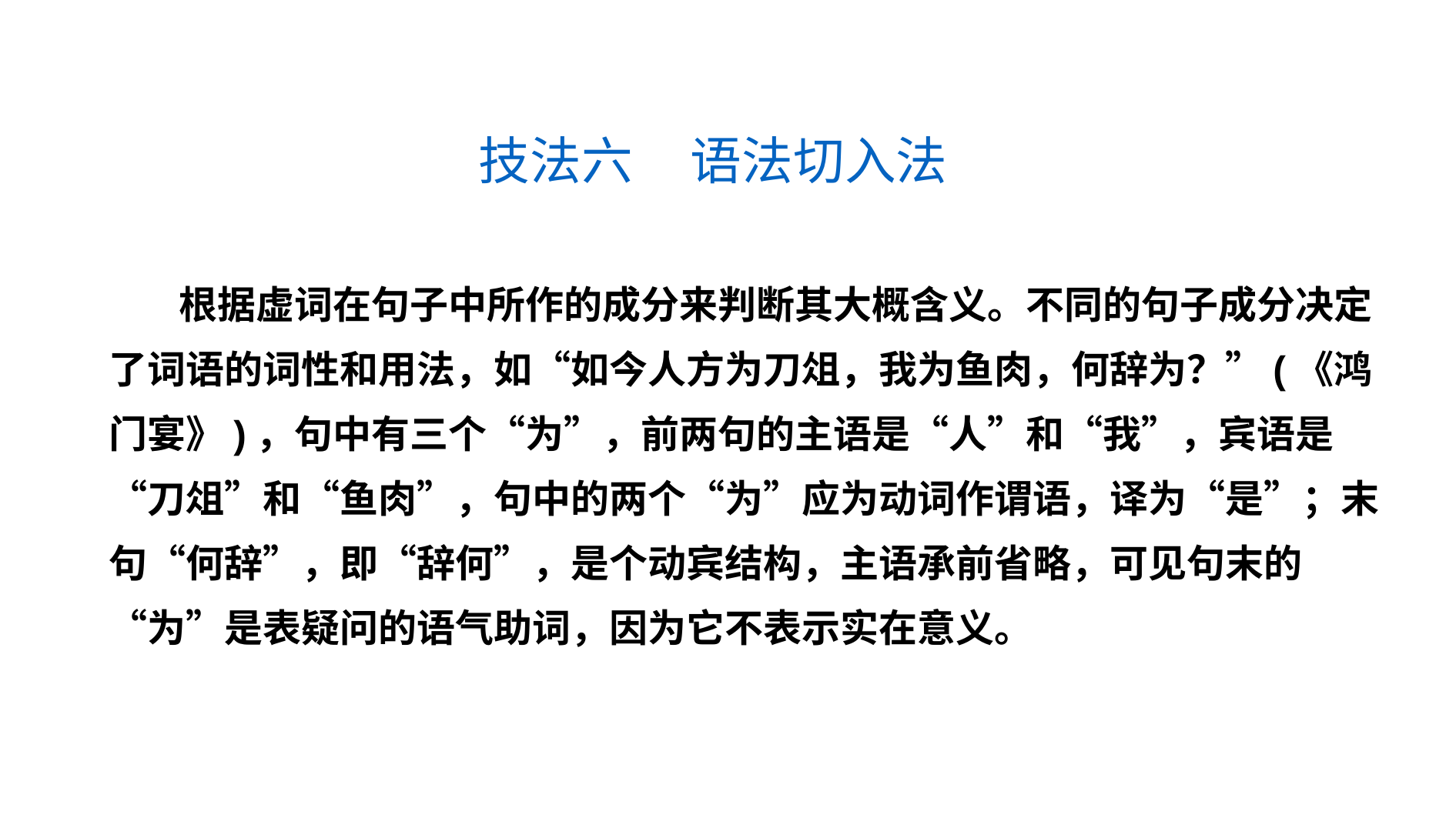

技法六 　语法切入法
       根据虚词在句子中所作的成分来判断其大概含义。不同的句子成分决定了词语的词性和用法，如“如今人方为刀俎，我为鱼肉，何辞为？”(《鸿门宴》)，句中有三个“为”，前两句的主语是“人”和“我”，宾语是“刀俎”和“鱼肉”，句中的两个“为”应为动词作谓语，译为“是”；末句“何辞”，即“辞何”，是个动宾结构，主语承前省略，可见句末的“为”是表疑问的语气助词，因为它不表示实在意义。